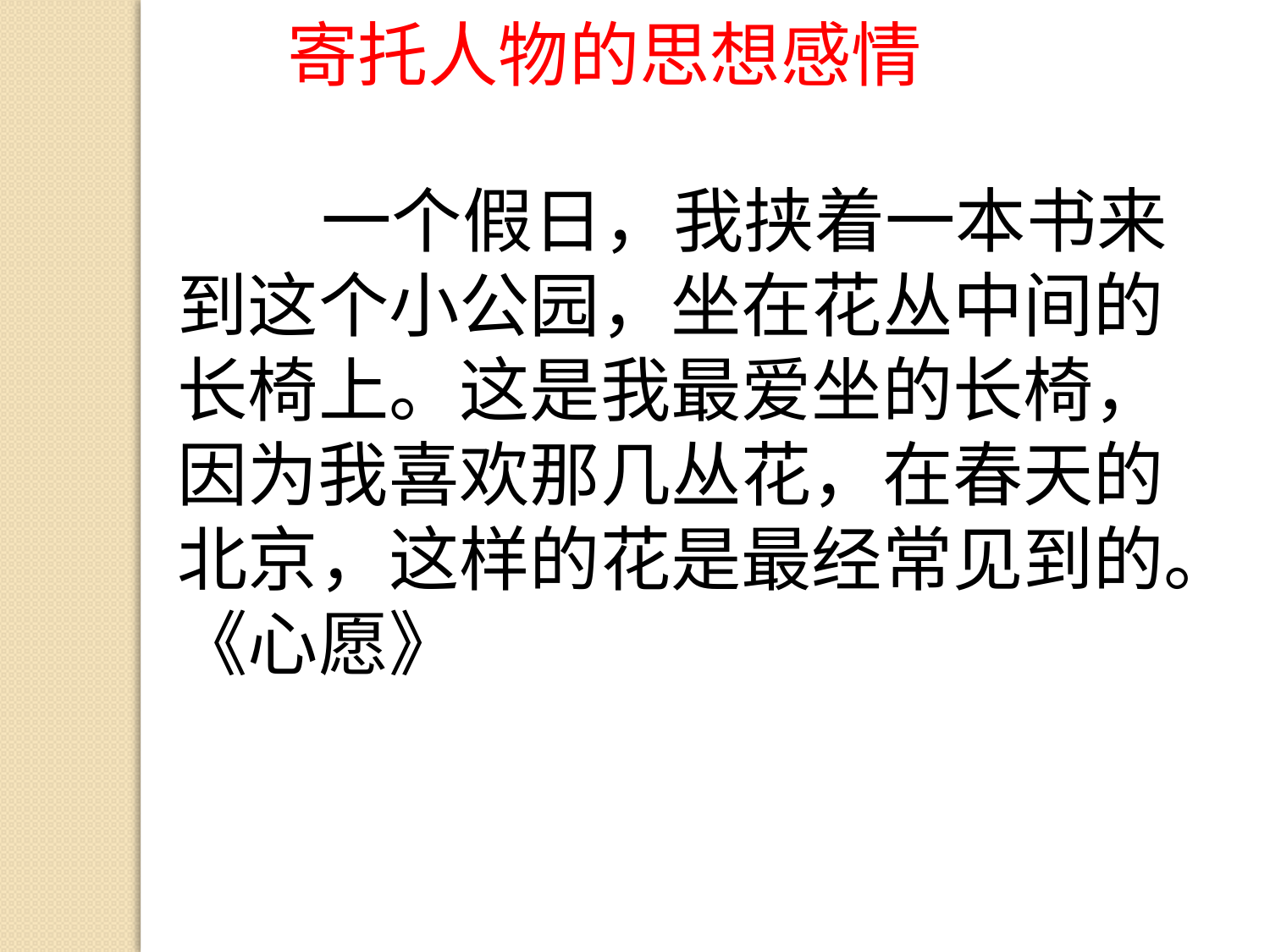

寄托人物的思想感情
        一个假日，我挟着一本书来到这个小公园，坐在花丛中间的长椅上。这是我最爱坐的长椅，因为我喜欢那几丛花，在春天的北京，这样的花是最经常见到的。《心愿》